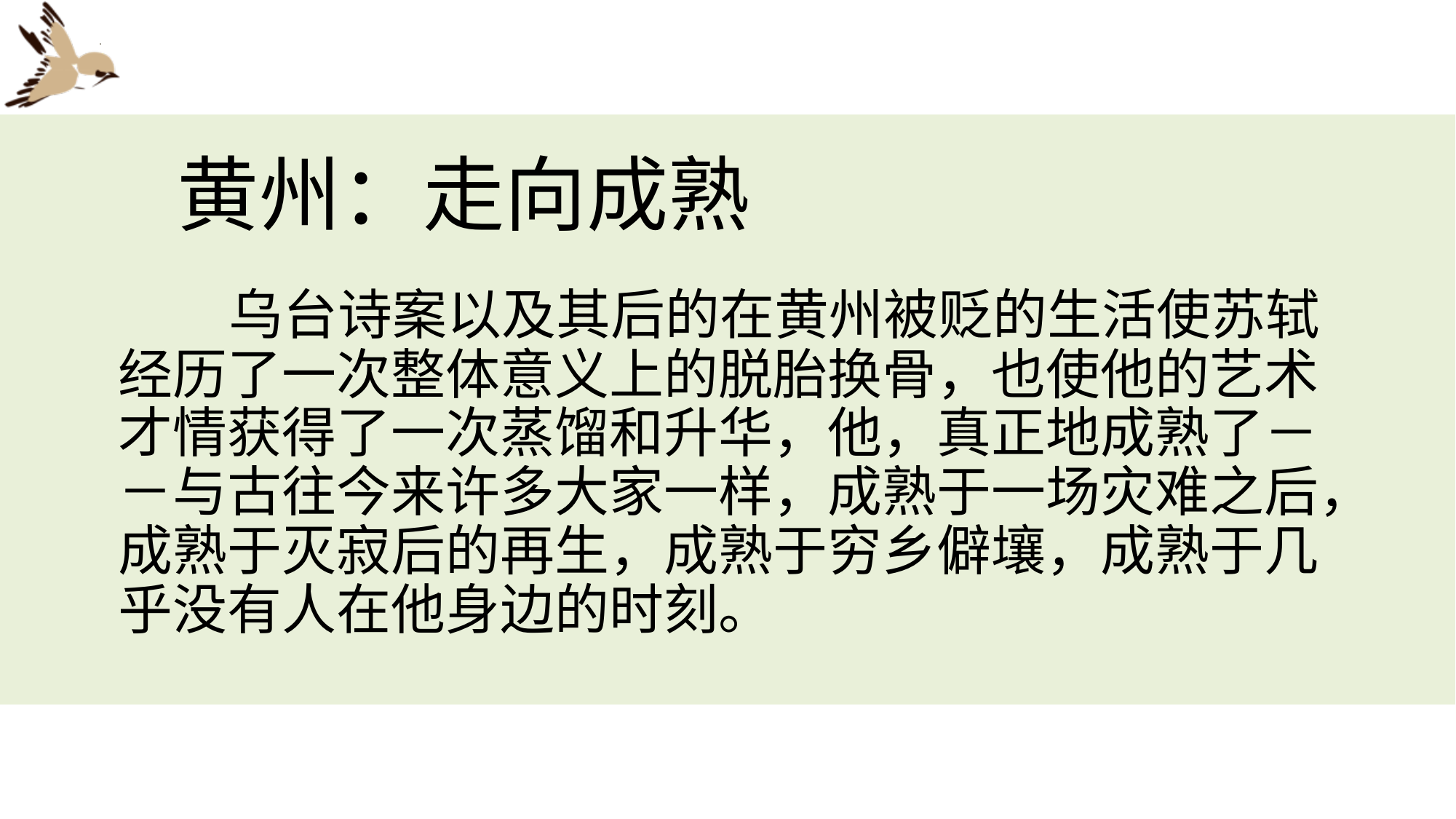

# 黄州：走向成熟
        乌台诗案以及其后的在黄州被贬的生活使苏轼经历了一次整体意义上的脱胎换骨，也使他的艺术才情获得了一次蒸馏和升华，他，真正地成熟了－－与古往今来许多大家一样，成熟于一场灾难之后，成熟于灭寂后的再生，成熟于穷乡僻壤，成熟于几乎没有人在他身边的时刻。